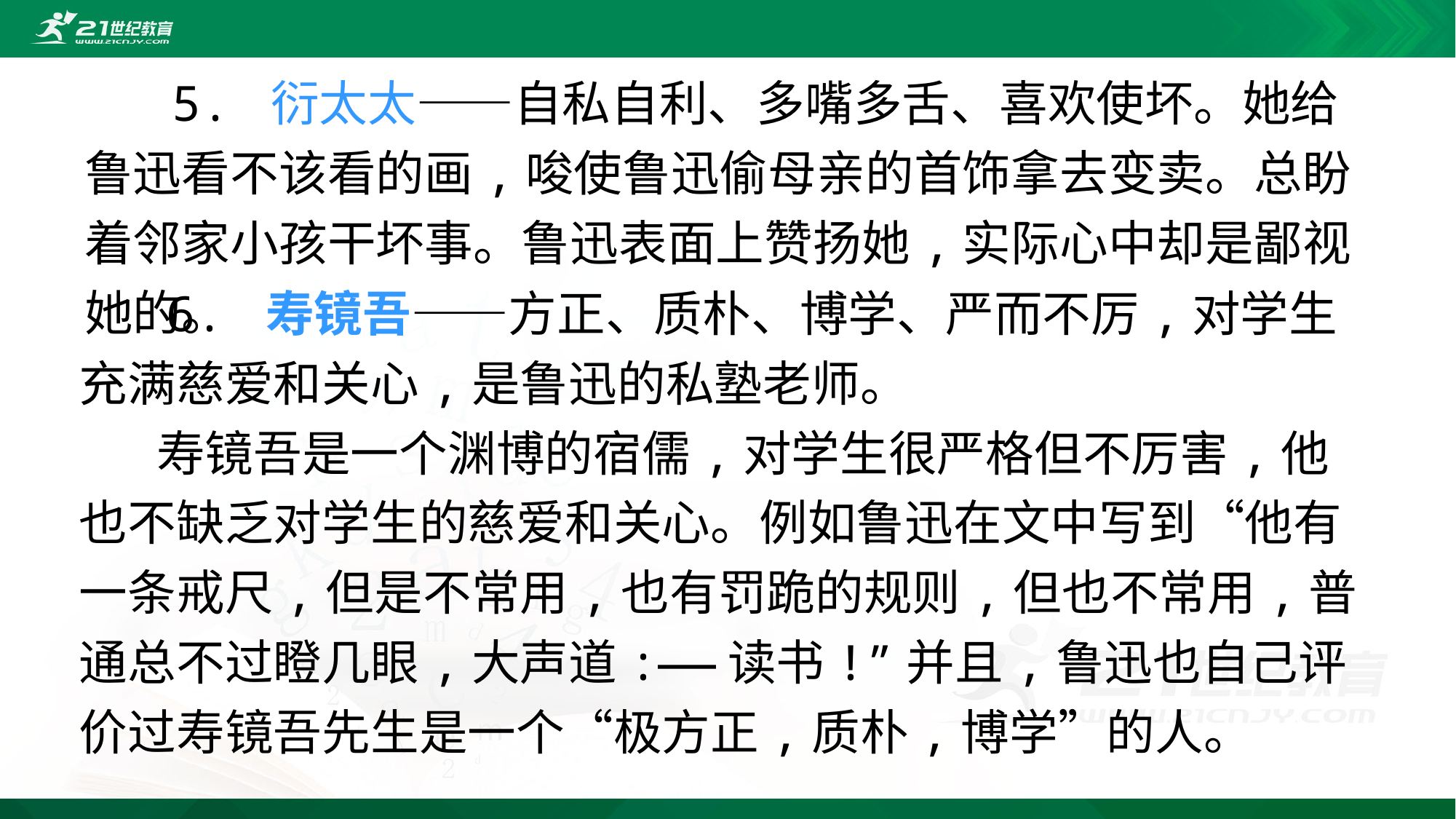

5. 衍太太——自私自利、多嘴多舌、喜欢使坏。她给鲁迅看不该看的画,唆使鲁迅偷母亲的首饰拿去变卖。总盼着邻家小孩干坏事。鲁迅表面上赞扬她,实际心中却是鄙视她的。
   6. 寿镜吾——方正、质朴、博学、严而不厉,对学生充满慈爱和关心,是鲁迅的私塾老师。
 寿镜吾是一个渊博的宿儒,对学生很严格但不厉害,他也不缺乏对学生的慈爱和关心。例如鲁迅在文中写到“他有一条戒尺,但是不常用,也有罚跪的规则,但也不常用,普通总不过瞪几眼,大声道:——读书!”并且,鲁迅也自己评价过寿镜吾先生是一个“极方正,质朴,博学”的人。